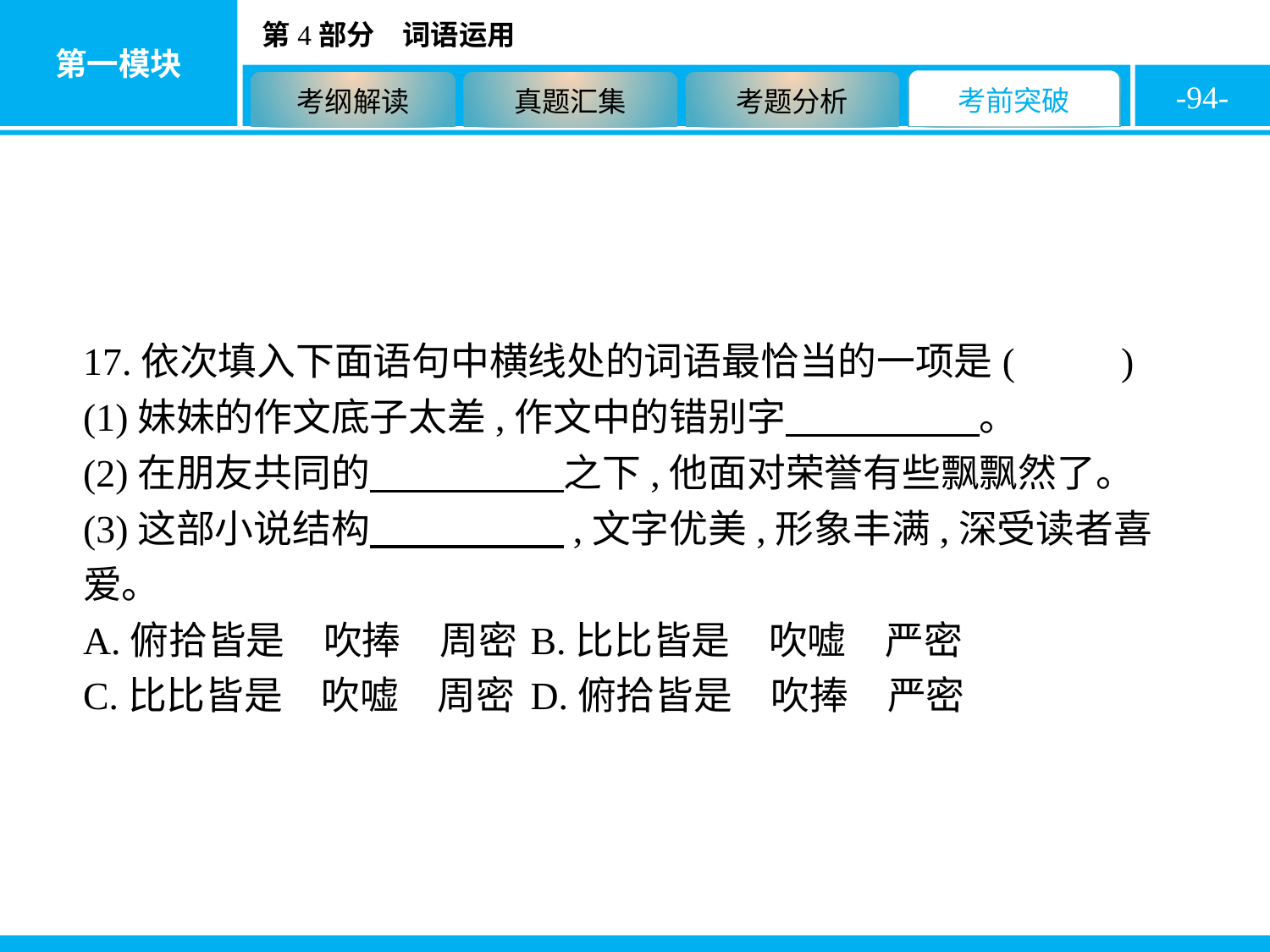

-94-
17.依次填入下面语句中横线处的词语最恰当的一项是(    D    )
(1)妹妹的作文底子太差,作文中的错别字　　　　　。
(2)在朋友共同的　　　　　之下,他面对荣誉有些飘飘然了。
(3)这部小说结构　　　　　,文字优美,形象丰满,深受读者喜爱。
A.俯拾皆是　吹捧　周密	B.比比皆是　吹嘘　严密
C.比比皆是　吹嘘　周密	D.俯拾皆是　吹捧　严密